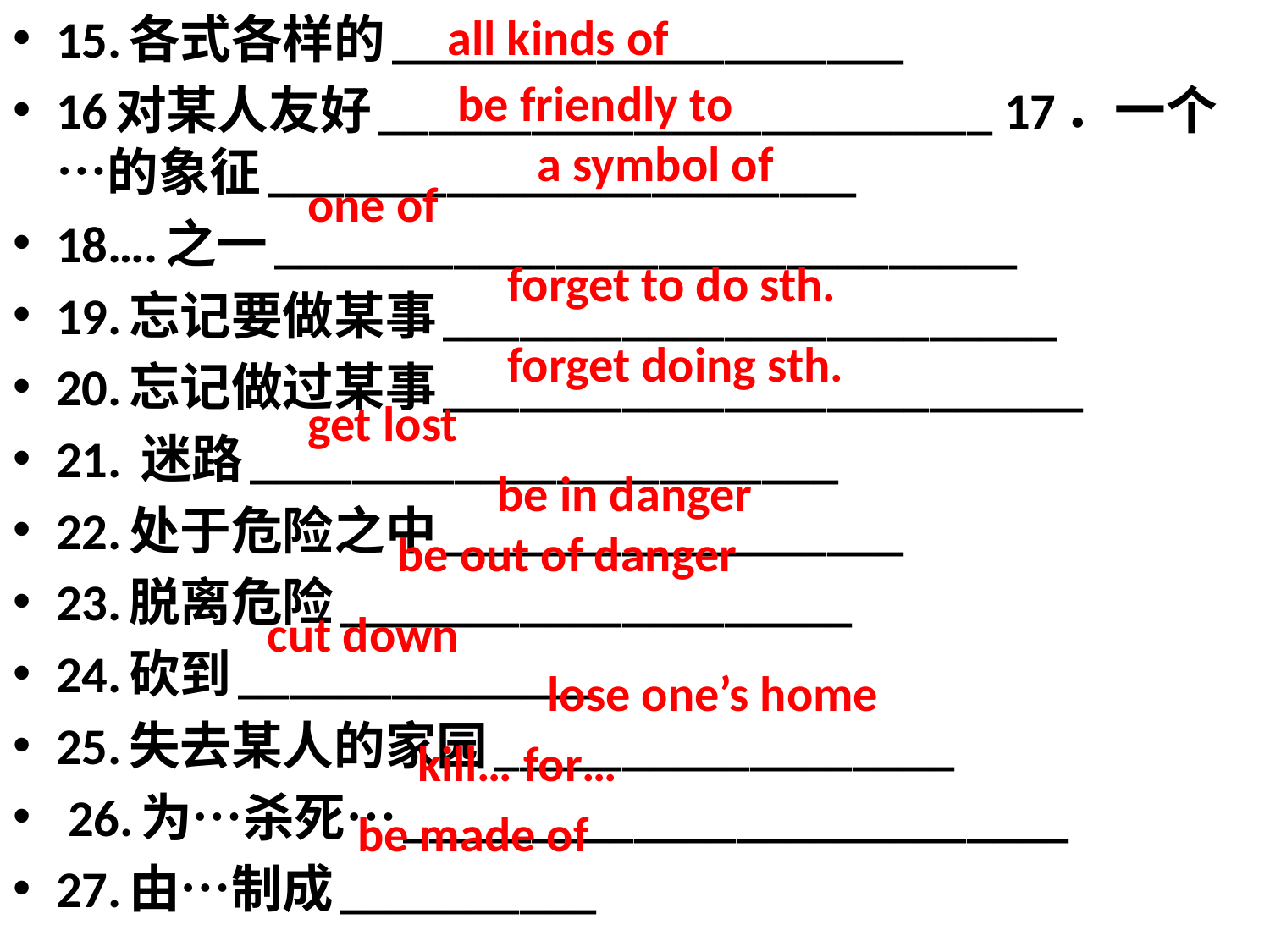

15.各式各样的____________________
16对某人友好________________________ 17．一个…的象征_______________________
18….之一_____________________________
19.忘记要做某事________________________
20.忘记做过某事_________________________
21. 迷路_______________________
22.处于危险之中__________________
23.脱离危险____________________
24.砍到______________
25.失去某人的家园__________________
 26.为…杀死…__________________________
27.由…制成__________

all kinds of
#
be friendly to
a symbol of
one of
forget to do sth.
forget doing sth.
get lost
be in danger
be out of danger
cut down
lose one’s home
kill… for…
be made of